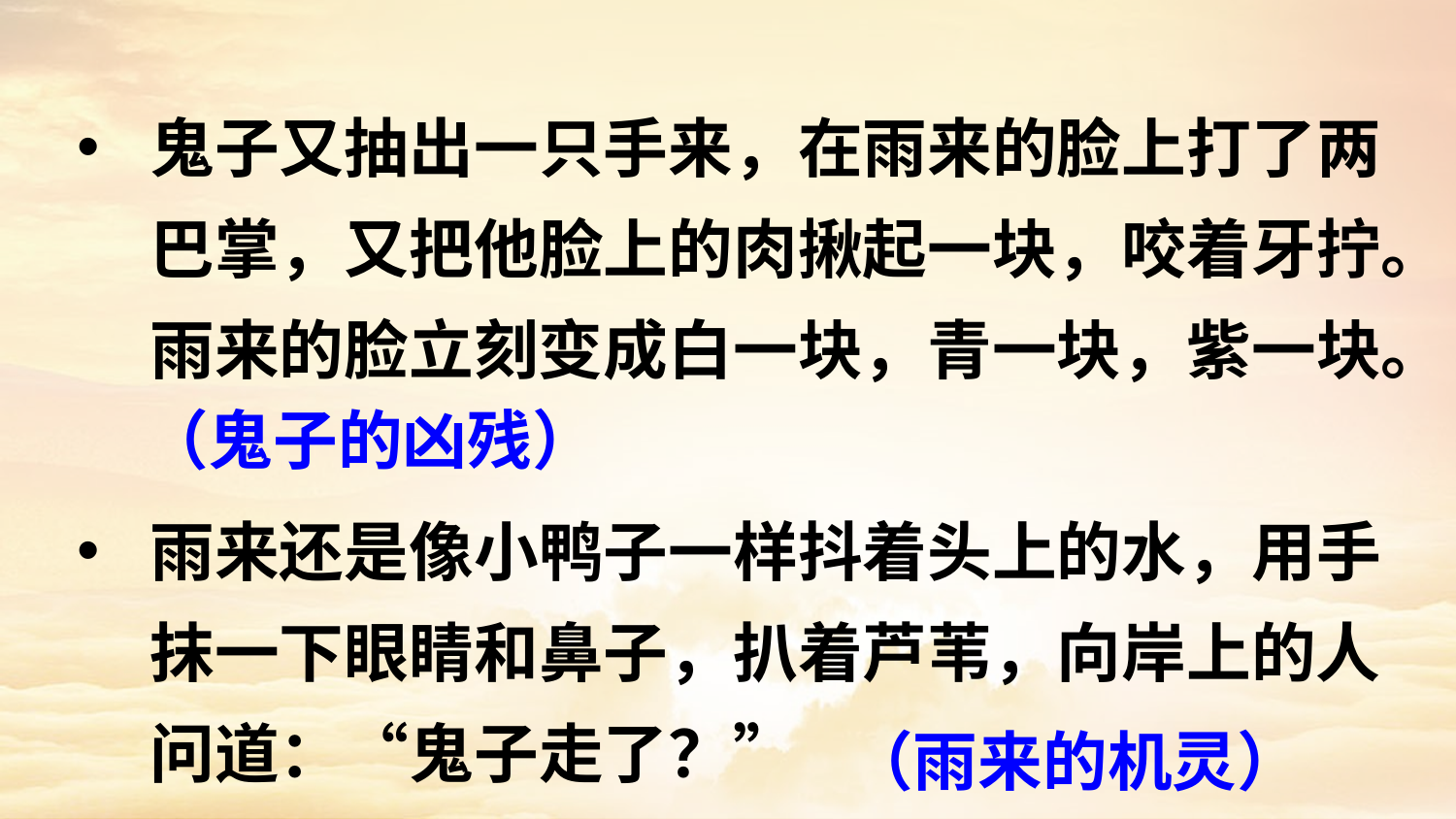

鬼子又抽出一只手来，在雨来的脸上打了两巴掌，又把他脸上的肉揪起一块，咬着牙拧。雨来的脸立刻变成白一块，青一块，紫一块。

雨来还是像小鸭子一样抖着头上的水，用手抹一下眼睛和鼻子，扒着芦苇，向岸上的人问道：“鬼子走了？”
（鬼子的凶残）
（雨来的机灵）